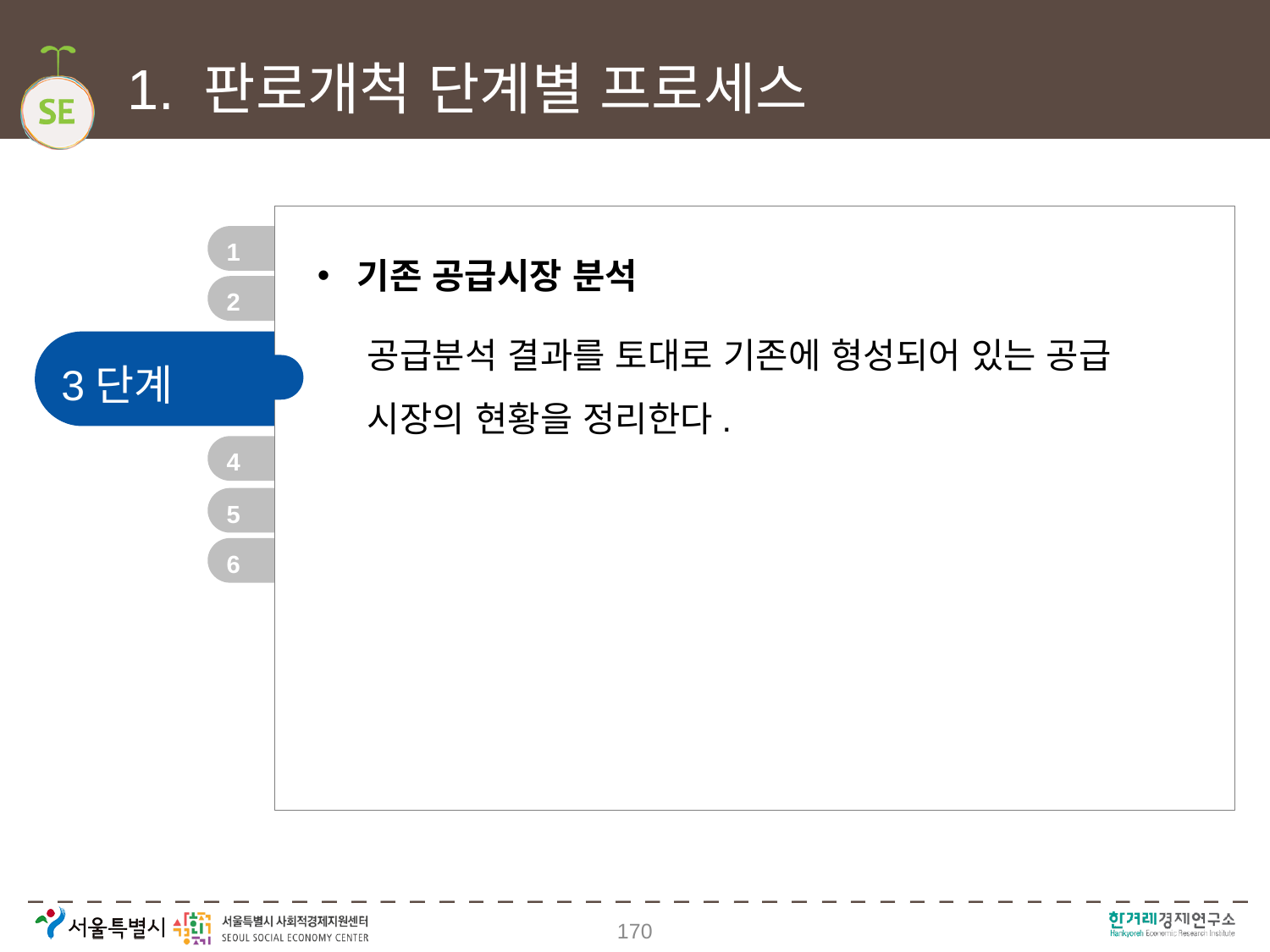

# 1. 판로개척 단계별 프로세스

1
기존 공급시장 분석
2
공급분석 결과를 토대로 기존에 형성되어 있는 공급 시장의 현황을 정리한다.
3단계

4
5
6
170